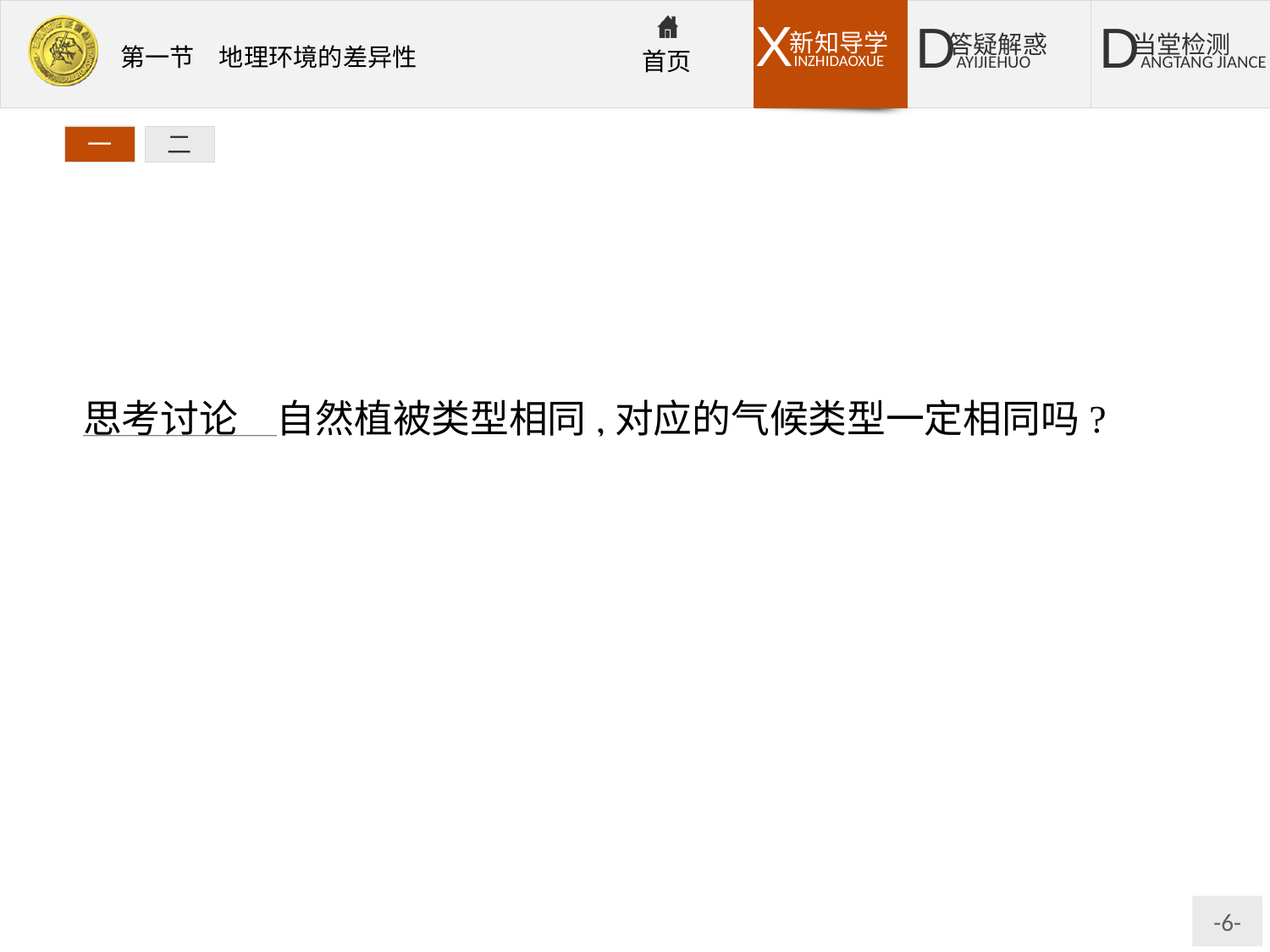

一
二
思考讨论　自然植被类型相同,对应的气候类型一定相同吗?
提示:不一定。在中纬度地区,大陆的东西两岸可能都是典型的温带落叶阔叶林,但是大陆西岸对应的气候类型是温带海洋性气候,大陆东岸对应的气候类型是温带季风气候。